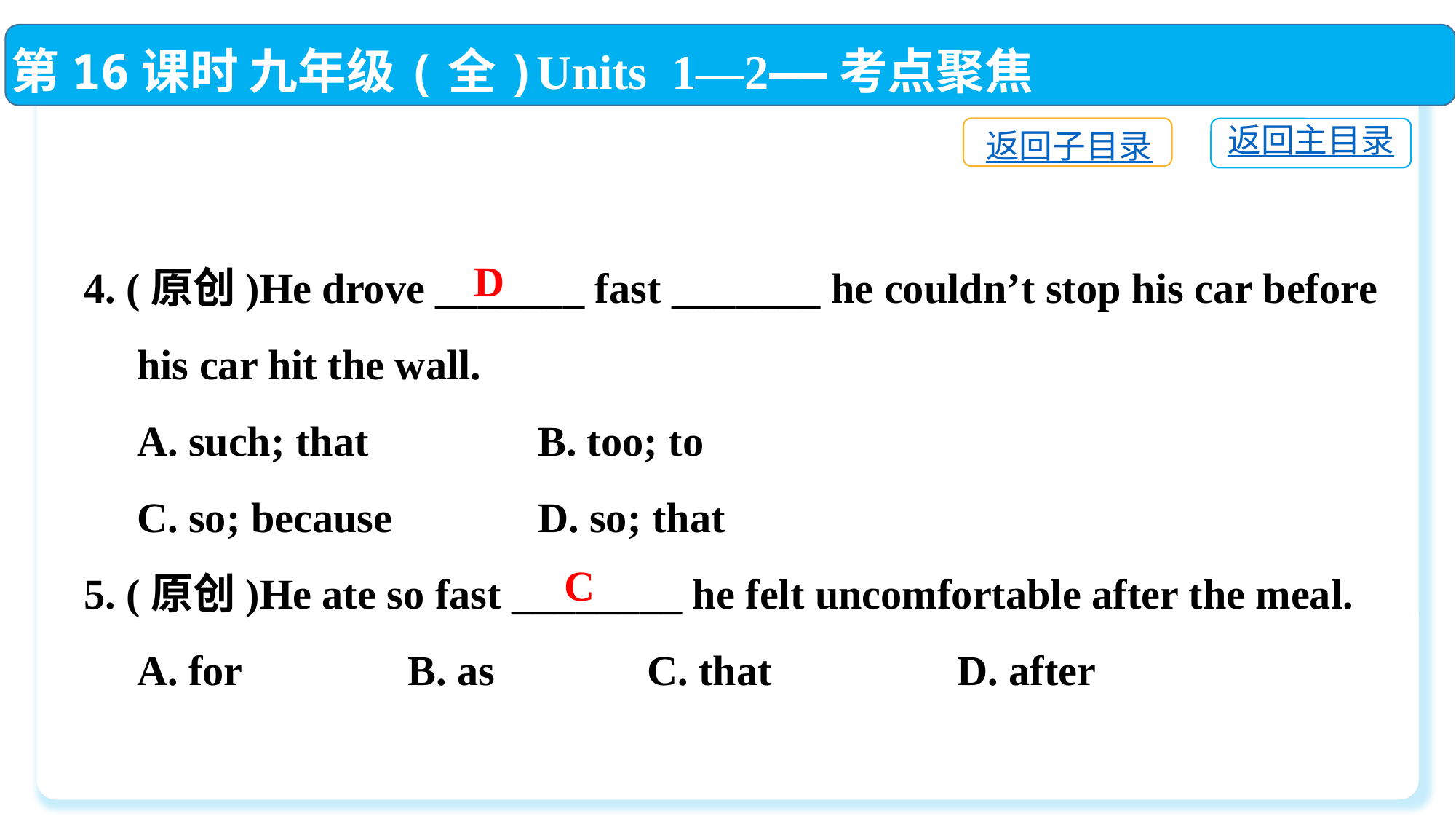

第16课时 九年级(全)Units  1—2——考点聚焦

返回子目录
返回主目录

4. (原创)He drove _______ fast _______ he couldn’t stop his car before
     his car hit the wall.
     A. such; that	            B. too; to
     C. so; because	            D. so; that
5. (原创)He ate so fast ________ he felt uncomfortable after the meal.
     A. for	          B. as	            C. that        	D. after
D
C